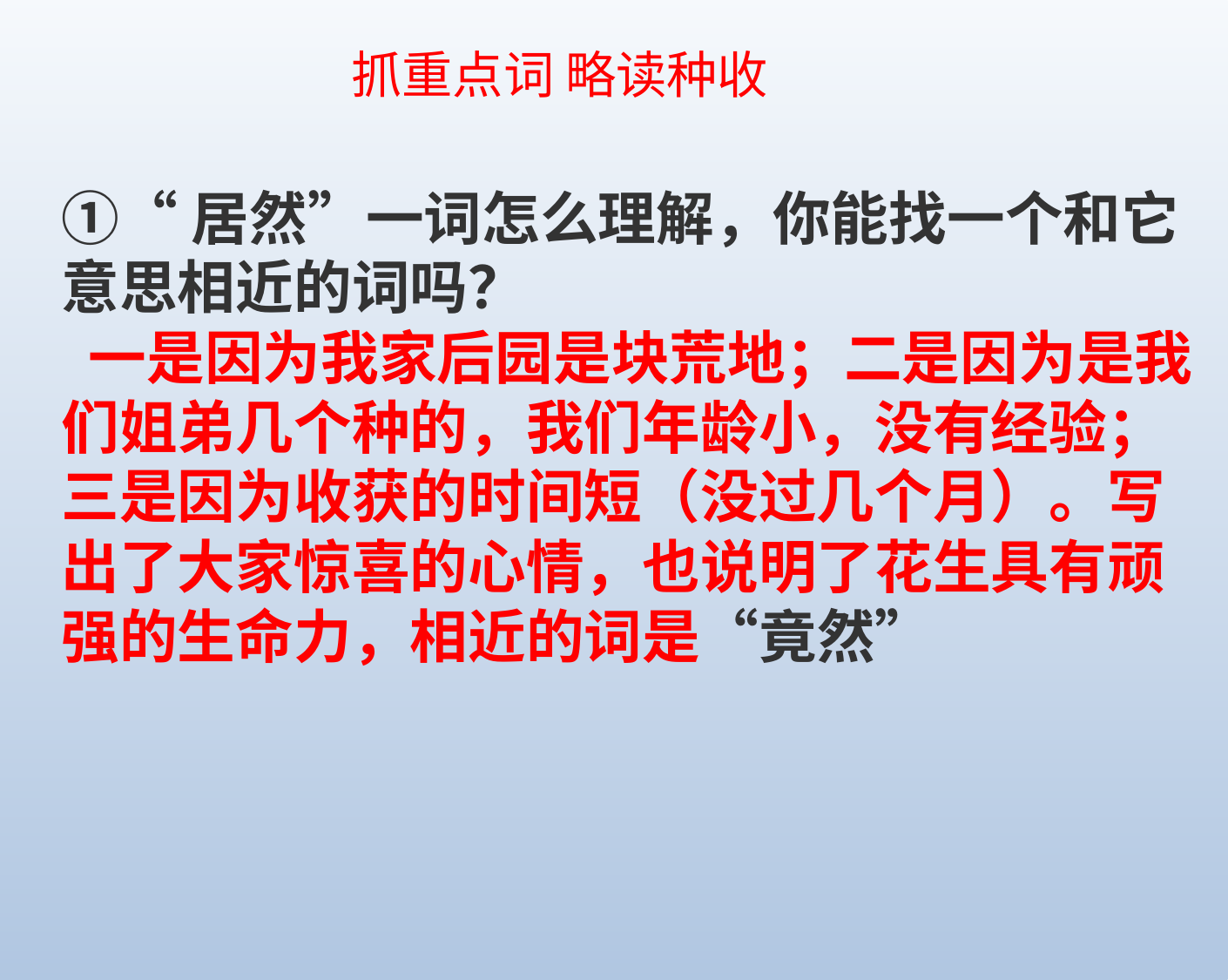

抓重点词 略读种收
①“居然”一词怎么理解，你能找一个和它意思相近的词吗？
 一是因为我家后园是块荒地；二是因为是我们姐弟几个种的，我们年龄小，没有经验；三是因为收获的时间短（没过几个月）。写出了大家惊喜的心情，也说明了花生具有顽强的生命力，相近的词是“竟然”